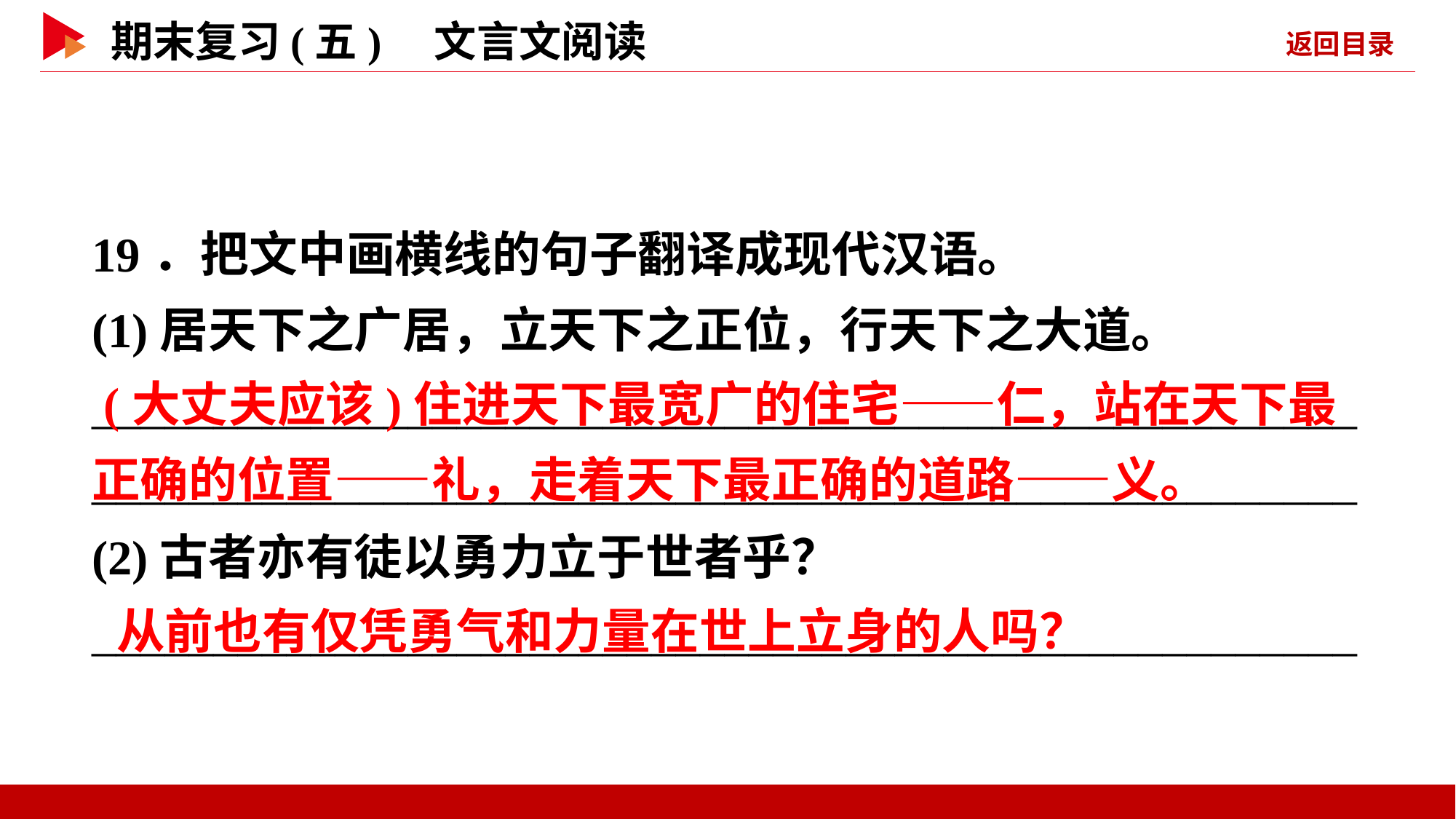

19．把文中画横线的句子翻译成现代汉语。
(1)居天下之广居，立天下之正位，行天下之大道。
________________________________________________________________________________________________________
(2)古者亦有徒以勇力立于世者乎？
____________________________________________________
 (大丈夫应该)住进天下最宽广的住宅——仁，站在天下最正确的位置——礼，走着天下最正确的道路——义。
 从前也有仅凭勇气和力量在世上立身的人吗？